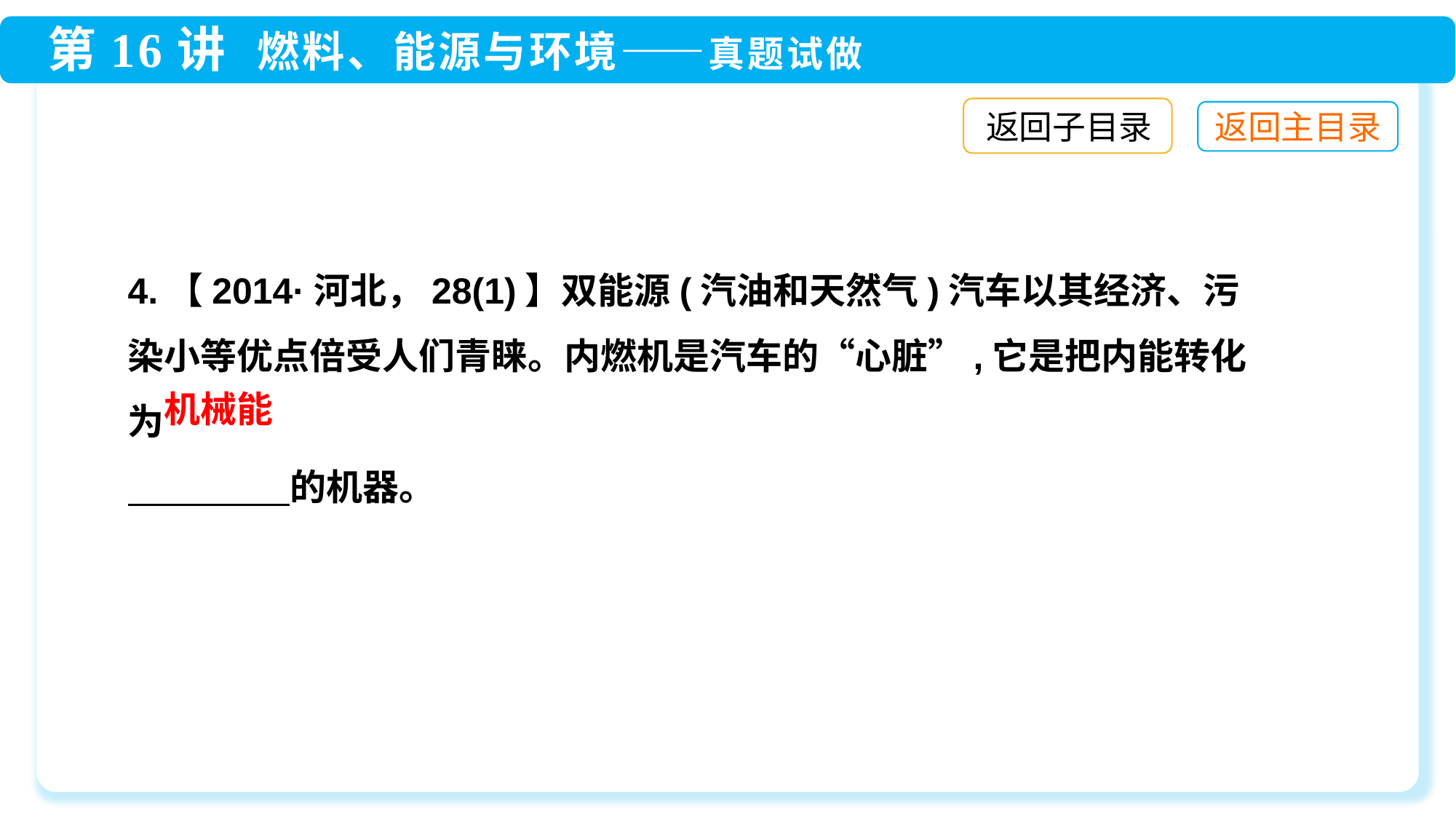

返回子目录

4.【2014·河北，28(1)】双能源(汽油和天然气)汽车以其经济、污染小等优点倍受人们青睐。内燃机是汽车的“心脏”,它是把内能转化为
　　　　  的机器。
机械能